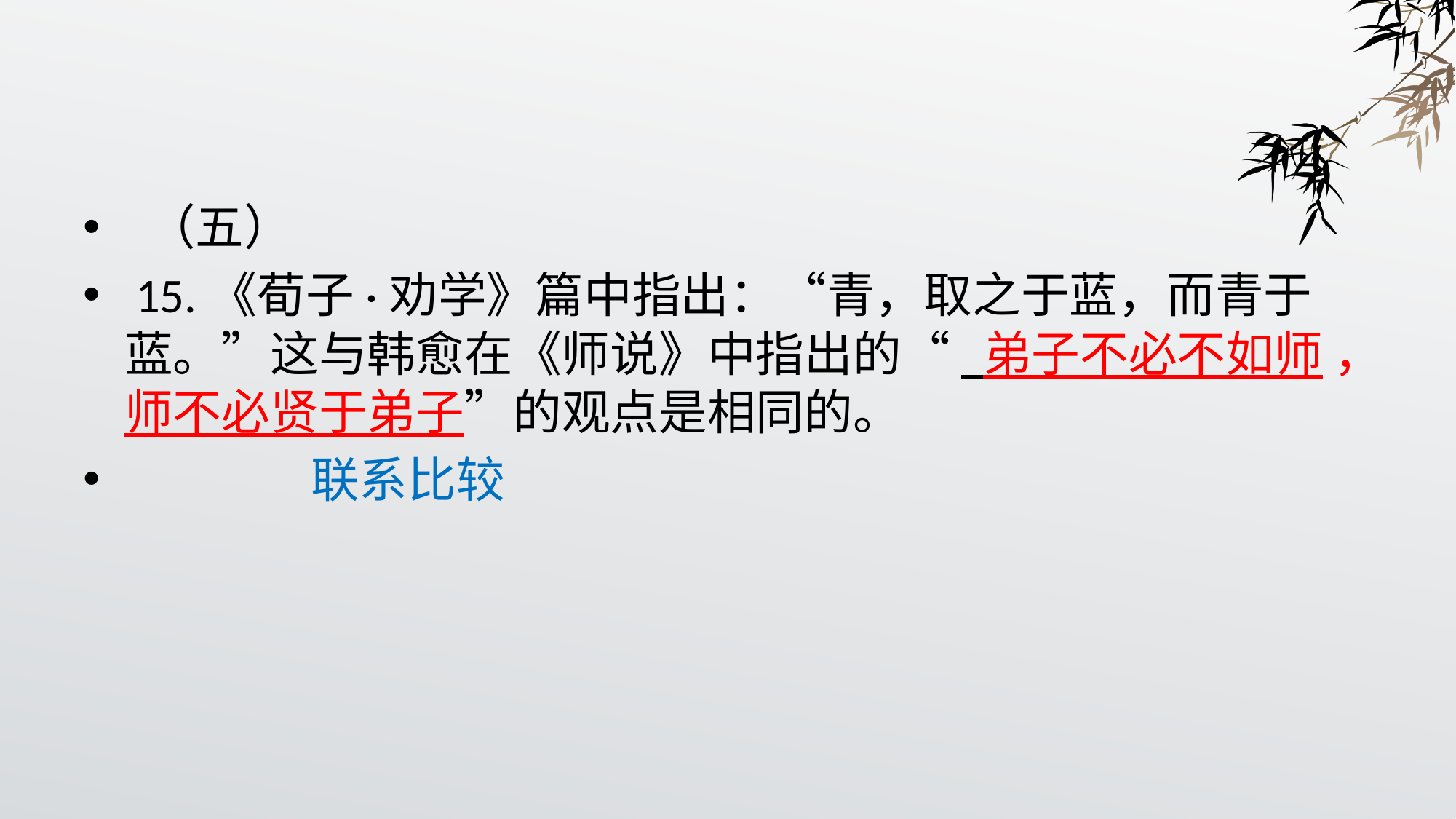

#
 （五）
 15.《荀子·劝学》篇中指出：“青，取之于蓝，而青于蓝。”这与韩愈在《师说》中指出的“   弟子不必不如师 ，师不必贤于弟子”的观点是相同的。
                联系比较